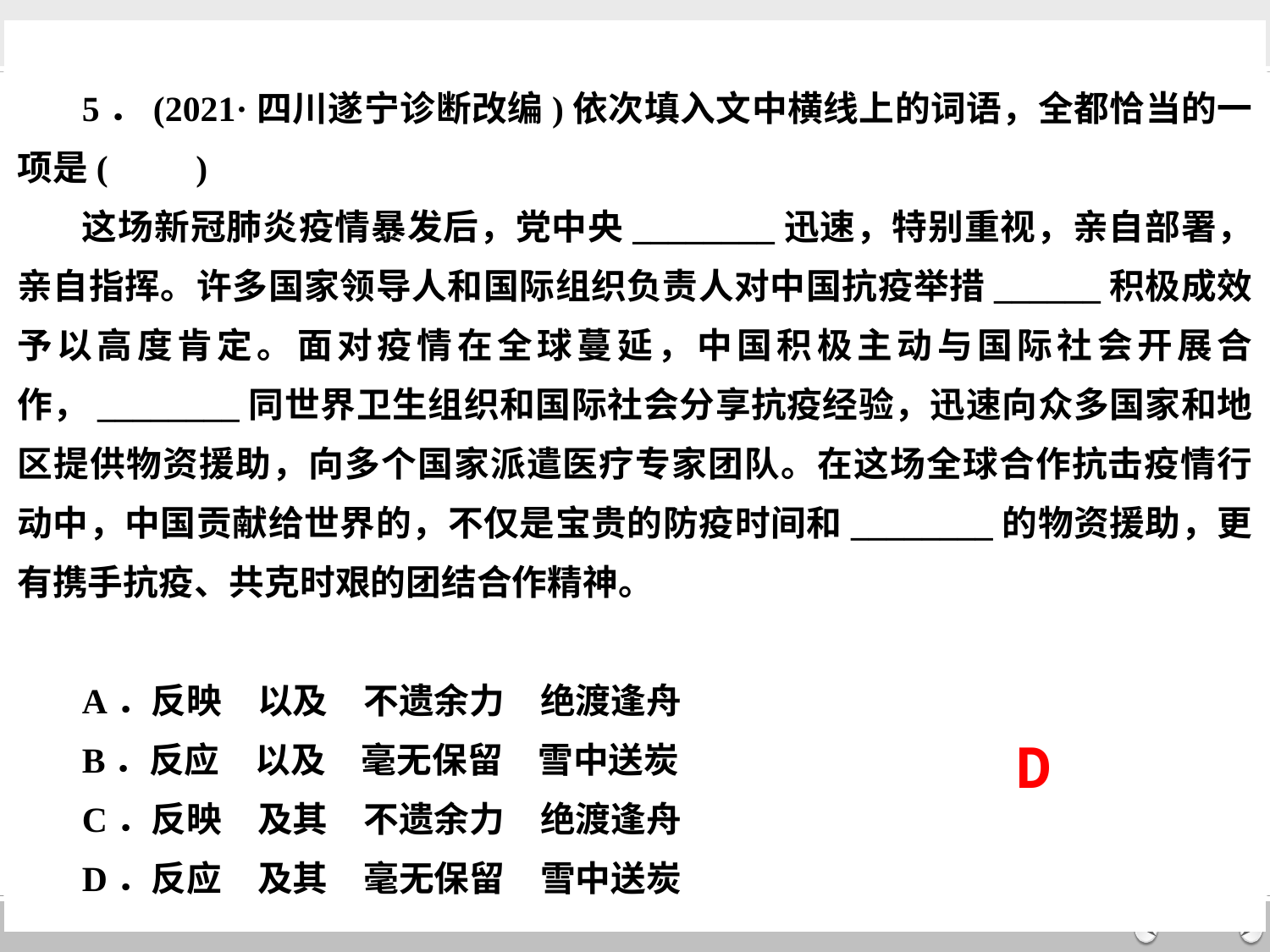

# 5．(2021·四川遂宁诊断改编)依次填入文中横线上的词语，全都恰当的一项是(　　)
这场新冠肺炎疫情暴发后，党中央________迅速，特别重视，亲自部署，亲自指挥。许多国家领导人和国际组织负责人对中国抗疫举措______积极成效予以高度肯定。面对疫情在全球蔓延，中国积极主动与国际社会开展合作，________同世界卫生组织和国际社会分享抗疫经验，迅速向众多国家和地区提供物资援助，向多个国家派遣医疗专家团队。在这场全球合作抗击疫情行动中，中国贡献给世界的，不仅是宝贵的防疫时间和________的物资援助，更有携手抗疫、共克时艰的团结合作精神。

A．反映　以及　不遗余力　绝渡逢舟
B．反应　以及　毫无保留　雪中送炭
C．反映　及其　不遗余力　绝渡逢舟
D．反应　及其　毫无保留　雪中送炭
D